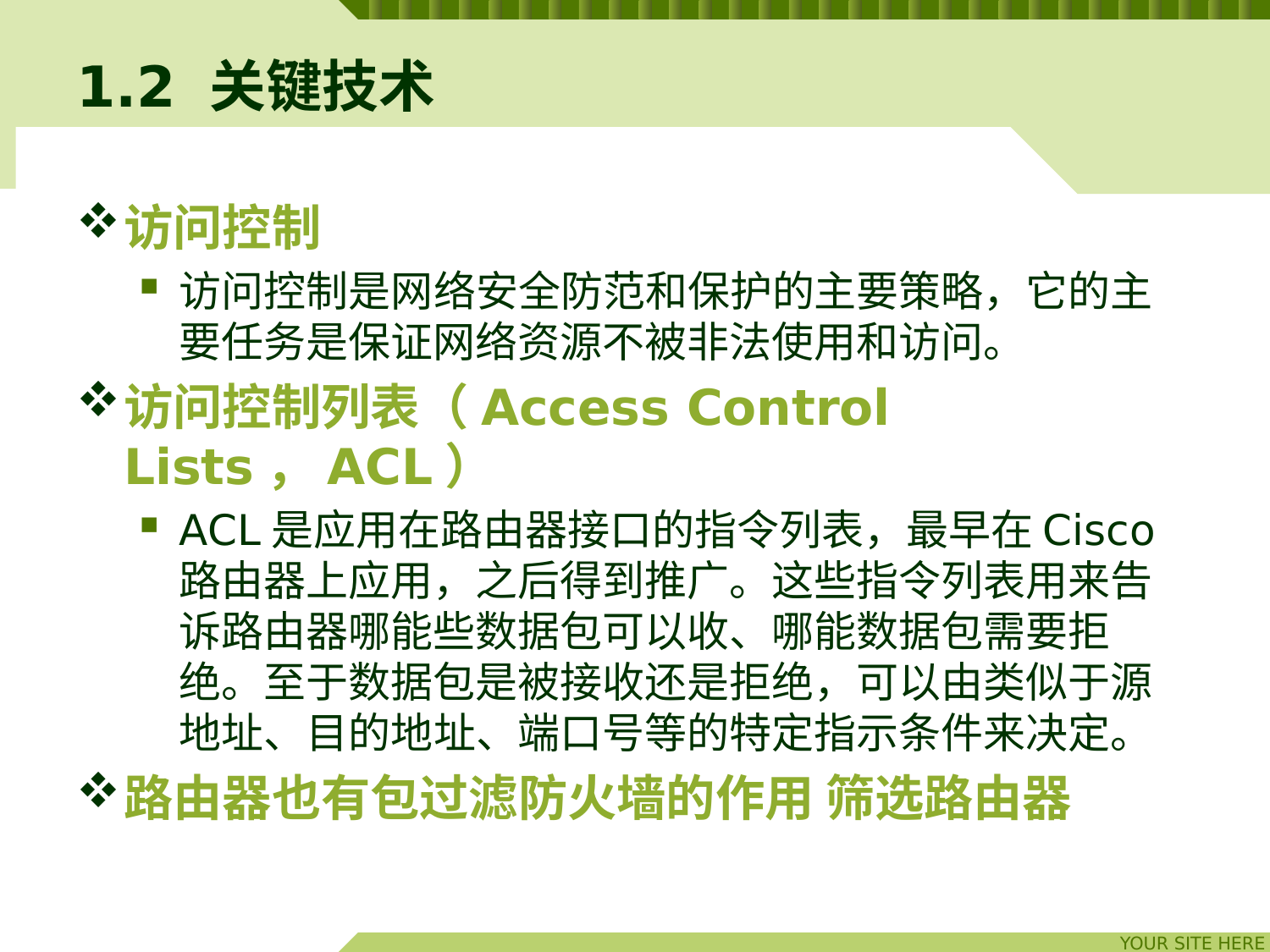

# 1.2 关键技术
访问控制
访问控制是网络安全防范和保护的主要策略，它的主要任务是保证网络资源不被非法使用和访问。
访问控制列表（Access Control Lists，ACL）
ACL是应用在路由器接口的指令列表，最早在Cisco路由器上应用，之后得到推广。这些指令列表用来告诉路由器哪能些数据包可以收、哪能数据包需要拒绝。至于数据包是被接收还是拒绝，可以由类似于源地址、目的地址、端口号等的特定指示条件来决定。
路由器也有包过滤防火墙的作用 筛选路由器